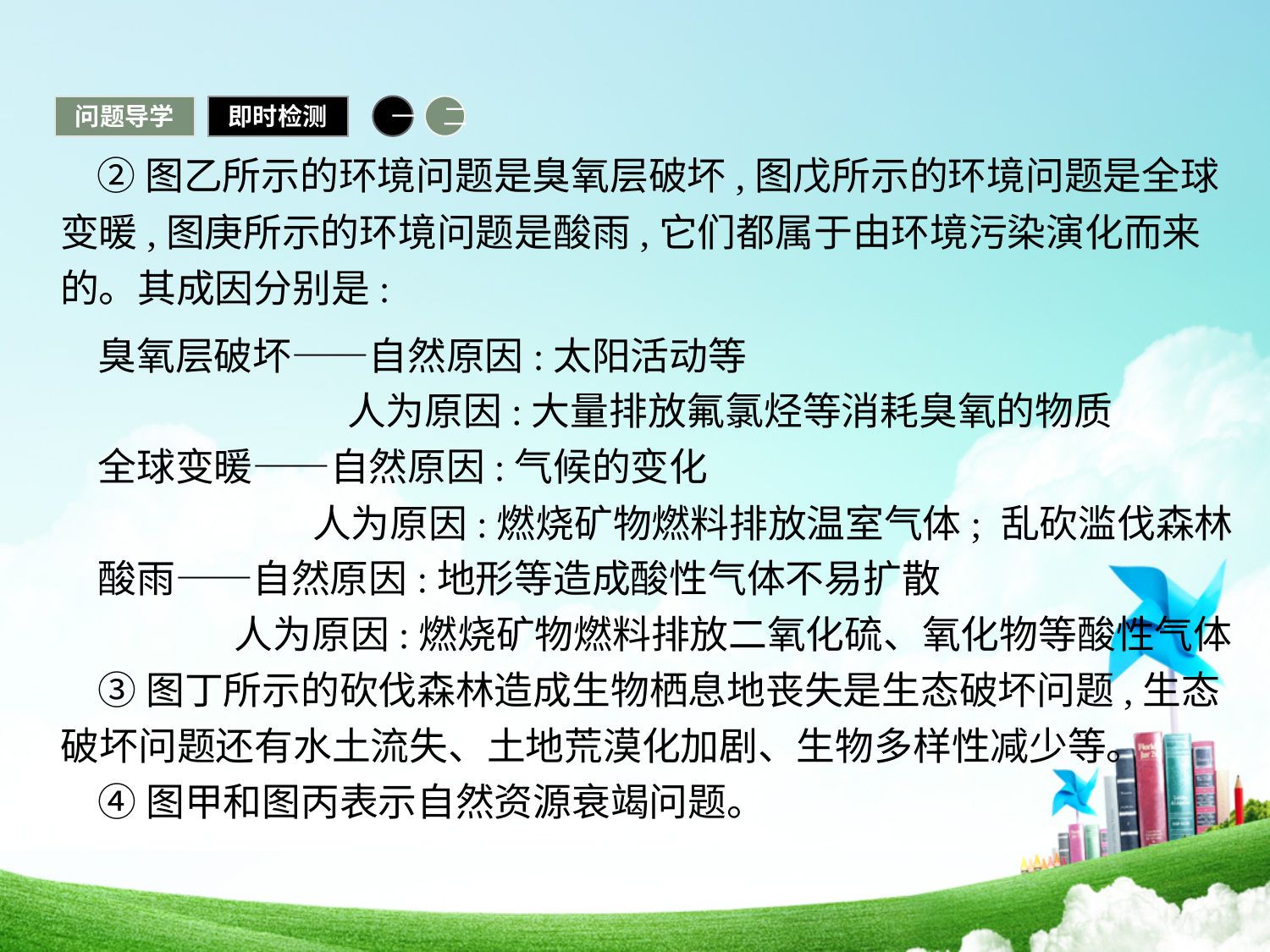

问题导学
即时检测
一
二
②图乙所示的环境问题是臭氧层破坏,图戊所示的环境问题是全球变暖,图庚所示的环境问题是酸雨,它们都属于由环境污染演化而来的。其成因分别是:
臭氧层破坏——自然原因:太阳活动等
                                 人为原因:大量排放氟氯烃等消耗臭氧的物质
全球变暖——自然原因:气候的变化
                             人为原因:燃烧矿物燃料排放温室气体; 乱砍滥伐森林
酸雨——自然原因:地形等造成酸性气体不易扩散
                    人为原因:燃烧矿物燃料排放二氧化硫、氧化物等酸性气体
③图丁所示的砍伐森林造成生物栖息地丧失是生态破坏问题,生态破坏问题还有水土流失、土地荒漠化加剧、生物多样性减少等。
④图甲和图丙表示自然资源衰竭问题。